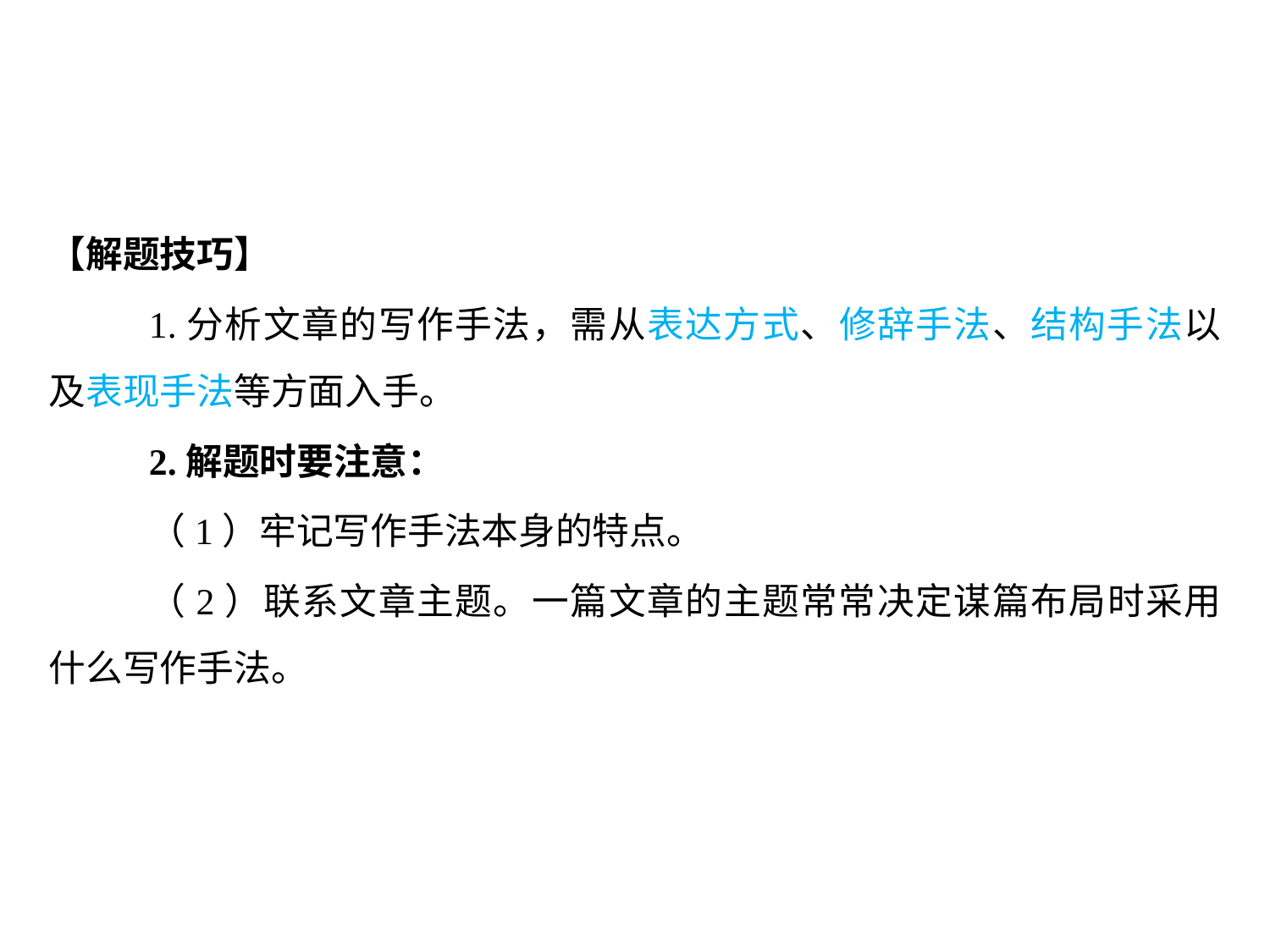

【解题技巧】
1.分析文章的写作手法，需从表达方式、修辞手法、结构手法以及表现手法等方面入手。
2.解题时要注意：
（1）牢记写作手法本身的特点。
（2）联系文章主题。一篇文章的主题常常决定谋篇布局时采用什么写作手法。